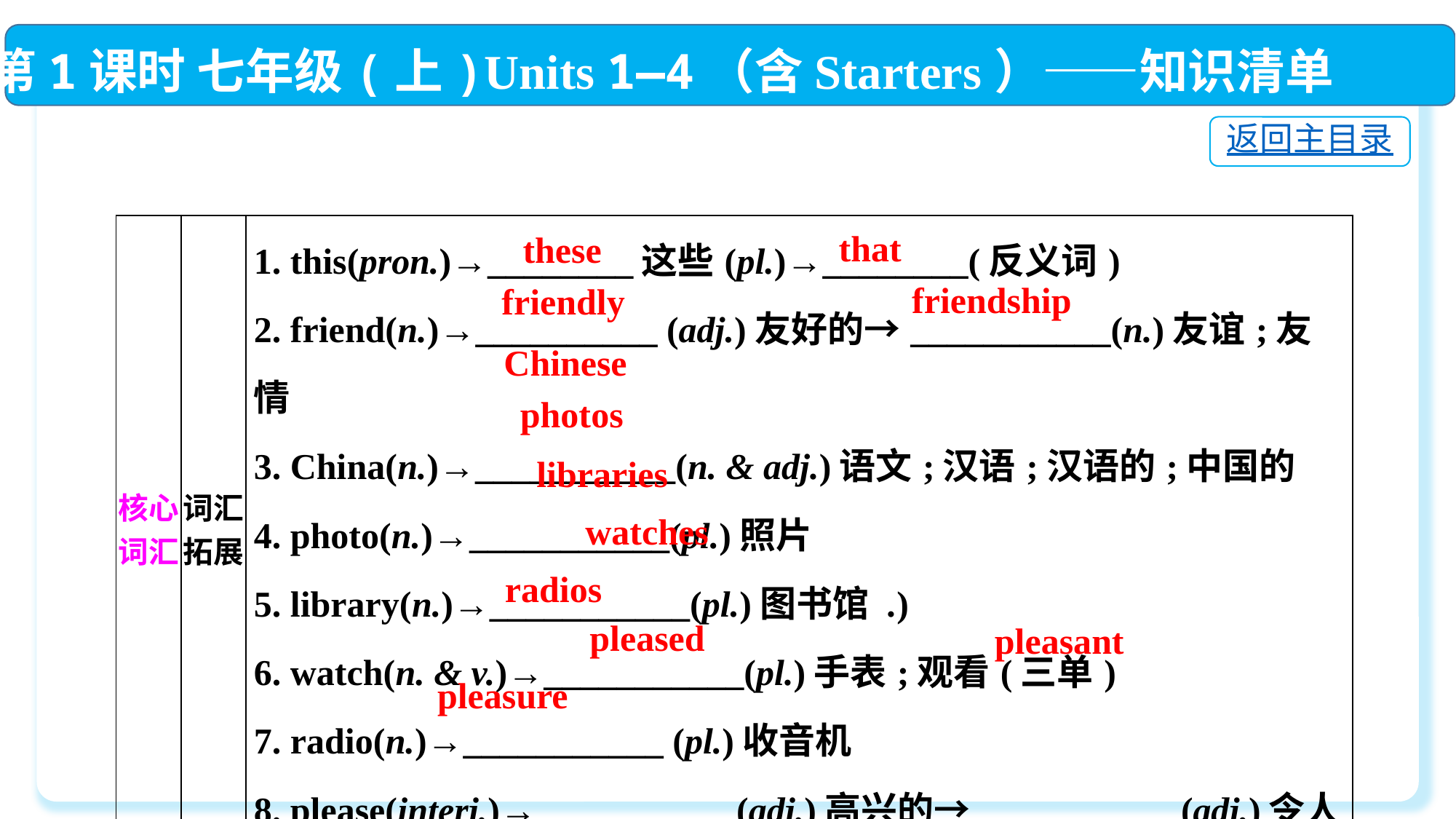

第1课时 七年级(上)Units 1—4（含Starters）——知识清单

返回主目录
| 核心词汇 | 词汇拓展 | 1. this(pron.)→\_\_\_\_\_\_\_\_这些(pl.)→\_\_\_\_\_\_\_\_(反义词)  2. friend(n.)→\_\_\_\_\_\_\_\_\_\_ (adj.)友好的→\_\_\_\_\_\_\_\_\_\_\_(n.)友谊;友情  3. China(n.)→\_\_\_\_\_\_\_\_\_\_\_(n. & adj.)语文;汉语;汉语的;中国的  4. photo(n.)→\_\_\_\_\_\_\_\_\_\_\_(pl.)照片  5. library(n.)→\_\_\_\_\_\_\_\_\_\_\_(pl.)图书馆 .) 6. watch(n. & v.)→\_\_\_\_\_\_\_\_\_\_\_(pl.)手表;观看(三单)  7. radio(n.)→\_\_\_\_\_\_\_\_\_\_\_ (pl.)收音机  8. please(interj.)→\_\_\_\_\_\_\_\_\_\_\_(adj.)高兴的→\_\_\_\_\_\_\_\_\_\_\_(adj.)令人愉快的→\_\_\_\_\_\_\_\_\_\_\_(n.)高兴;乐事 |
| --- | --- | --- |

that
these
friendship
friendly
Chinese
photos
libraries
watches
radios
pleased
pleasant
pleasure